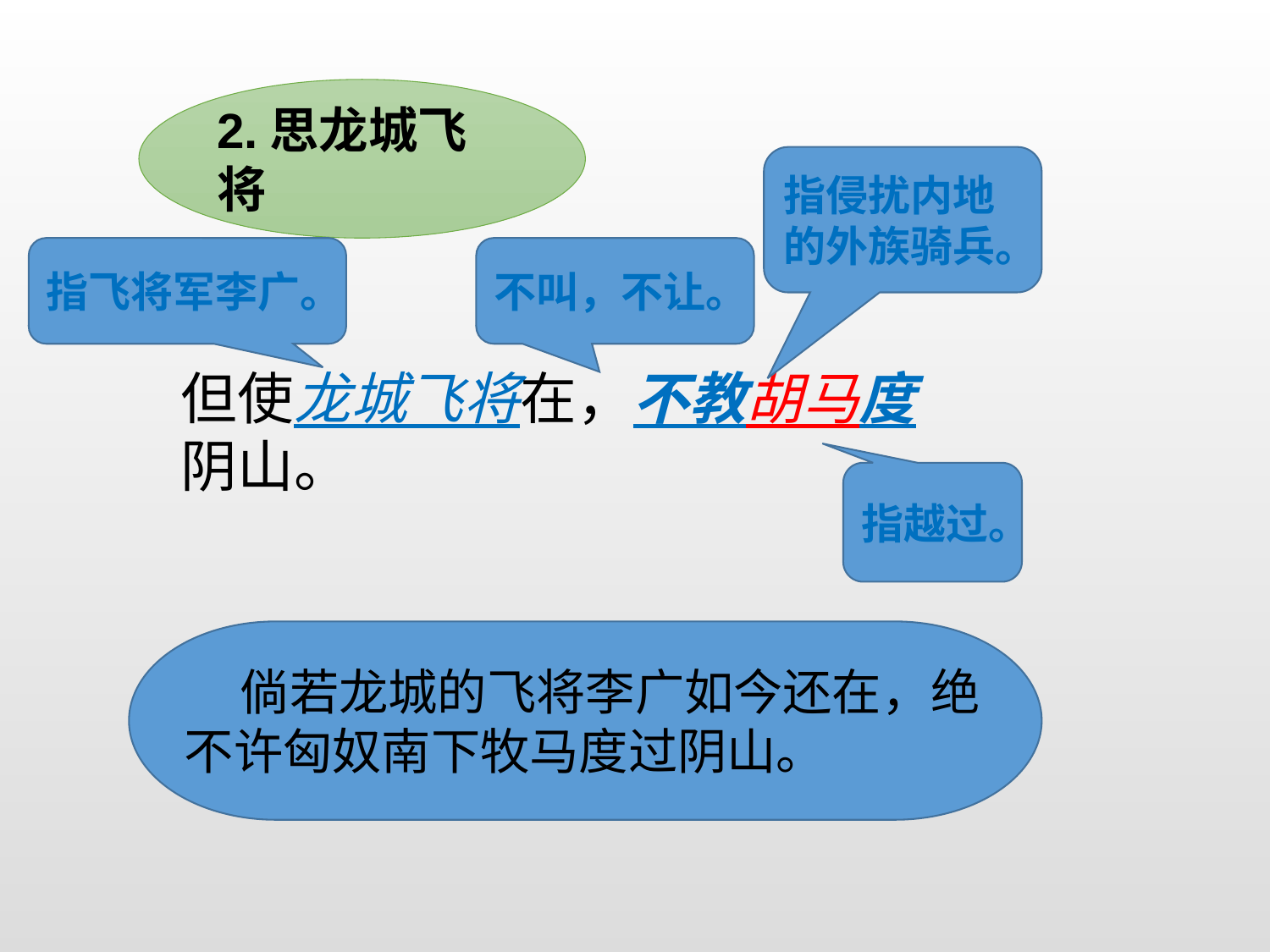

2.思龙城飞将
指侵扰内地的外族骑兵。
指飞将军李广。
不叫，不让。
但使龙城飞将在，不教胡马度阴山。
指越过。

    倘若龙城的飞将李广如今还在，绝不许匈奴南下牧马度过阴山。